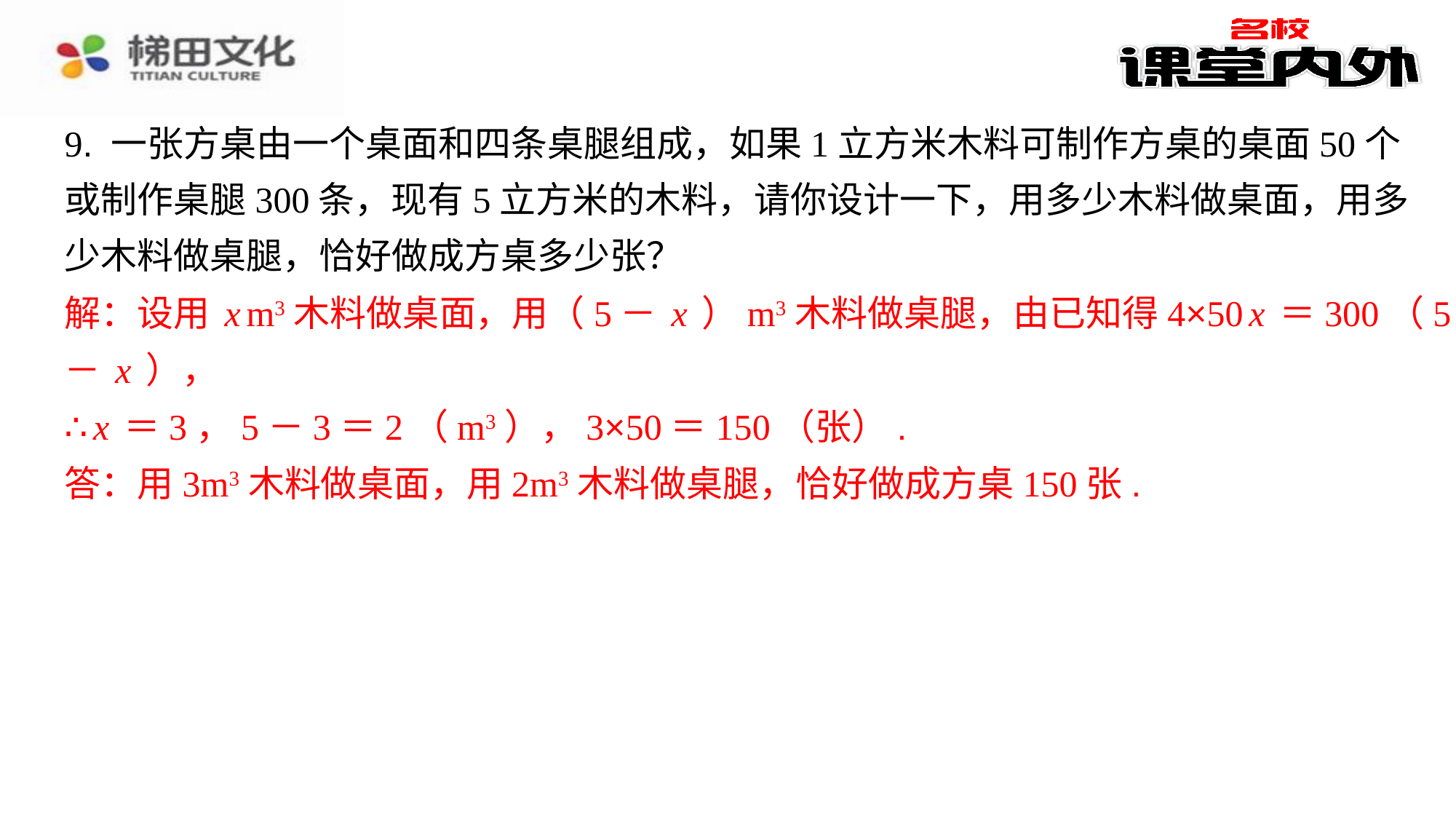

9. 一张方桌由一个桌面和四条桌腿组成，如果1立方米木料可制作方桌的桌面50个
或制作桌腿300条，现有5立方米的木料，请你设计一下，用多少木料做桌面，用多
少木料做桌腿，恰好做成方桌多少张？
解：设用xm3木料做桌面，用（5－x）m3木料做桌腿，由已知得4×50x＝300（5
－x），
∴x＝3，5－3＝2（m3），3×50＝150（张）.
答：用3m3木料做桌面，用2m3木料做桌腿，恰好做成方桌150张.
解：设用xm3木料做桌面，用（5－x）m3木料做桌腿，由已知得4×50x＝300（5
－x），
∴x＝3，5－3＝2（m3），3×50＝150（张）.
答：用3m3木料做桌面，用2m3木料做桌腿，恰好做成方桌150张.